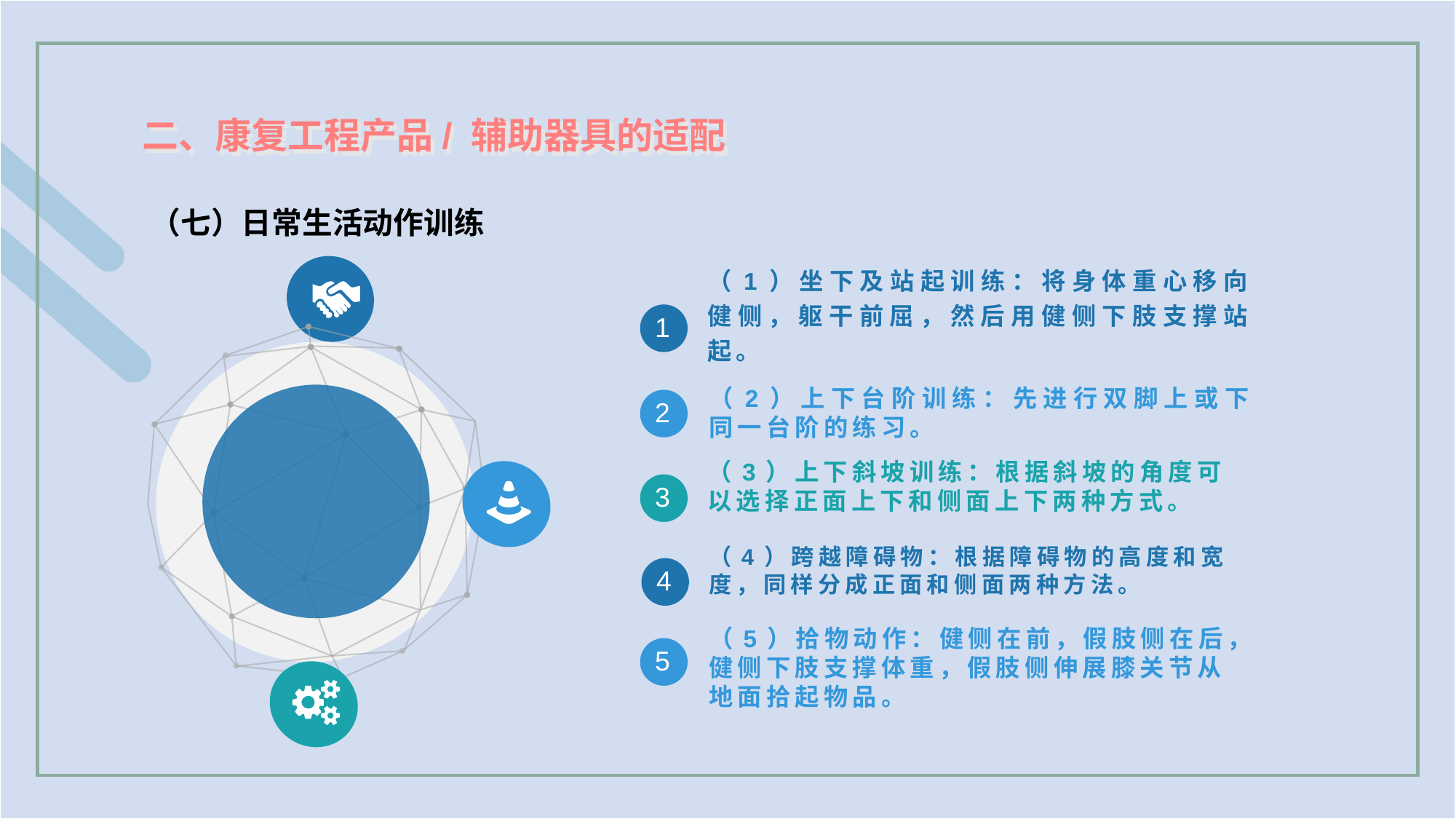

二、康复工程产品/ 辅助器具的适配
（七）日常生活动作训练

1
（1）坐下及站起训练：将身体重心移向健侧，躯干前屈，然后用健侧下肢支撑站起。
2
（2）上下台阶训练：先进行双脚上或下同一台阶的练习。
（3）上下斜坡训练：根据斜坡的角度可以选择正面上下和侧面上下两种方式。
3
（4）跨越障碍物：根据障碍物的高度和宽度，同样分成正面和侧面两种方法。
4
5
（5）拾物动作：健侧在前，假肢侧在后，健侧下肢支撑体重，假肢侧伸展膝关节从
地面拾起物品。